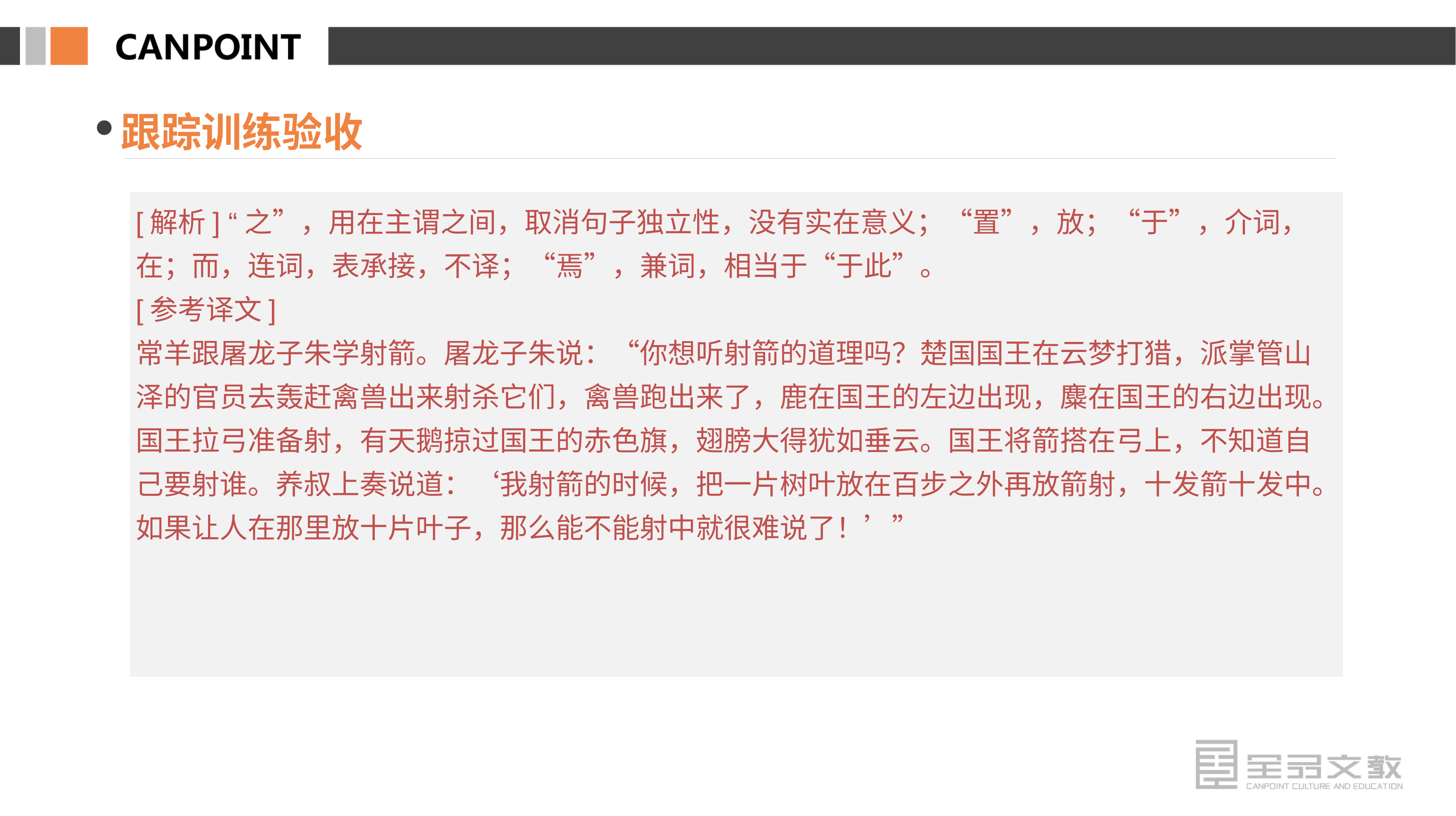

跟踪训练验收

[解析] “之”，用在主谓之间，取消句子独立性，没有实在意义；“置”，放；“于”，介词，在；而，连词，表承接，不译；“焉”，兼词，相当于“于此”。
[参考译文]
常羊跟屠龙子朱学射箭。屠龙子朱说：“你想听射箭的道理吗？楚国国王在云梦打猎，派掌管山泽的官员去轰赶禽兽出来射杀它们，禽兽跑出来了，鹿在国王的左边出现，麋在国王的右边出现。国王拉弓准备射，有天鹅掠过国王的赤色旗，翅膀大得犹如垂云。国王将箭搭在弓上，不知道自己要射谁。养叔上奏说道：‘我射箭的时候，把一片树叶放在百步之外再放箭射，十发箭十发中。如果让人在那里放十片叶子，那么能不能射中就很难说了！’”